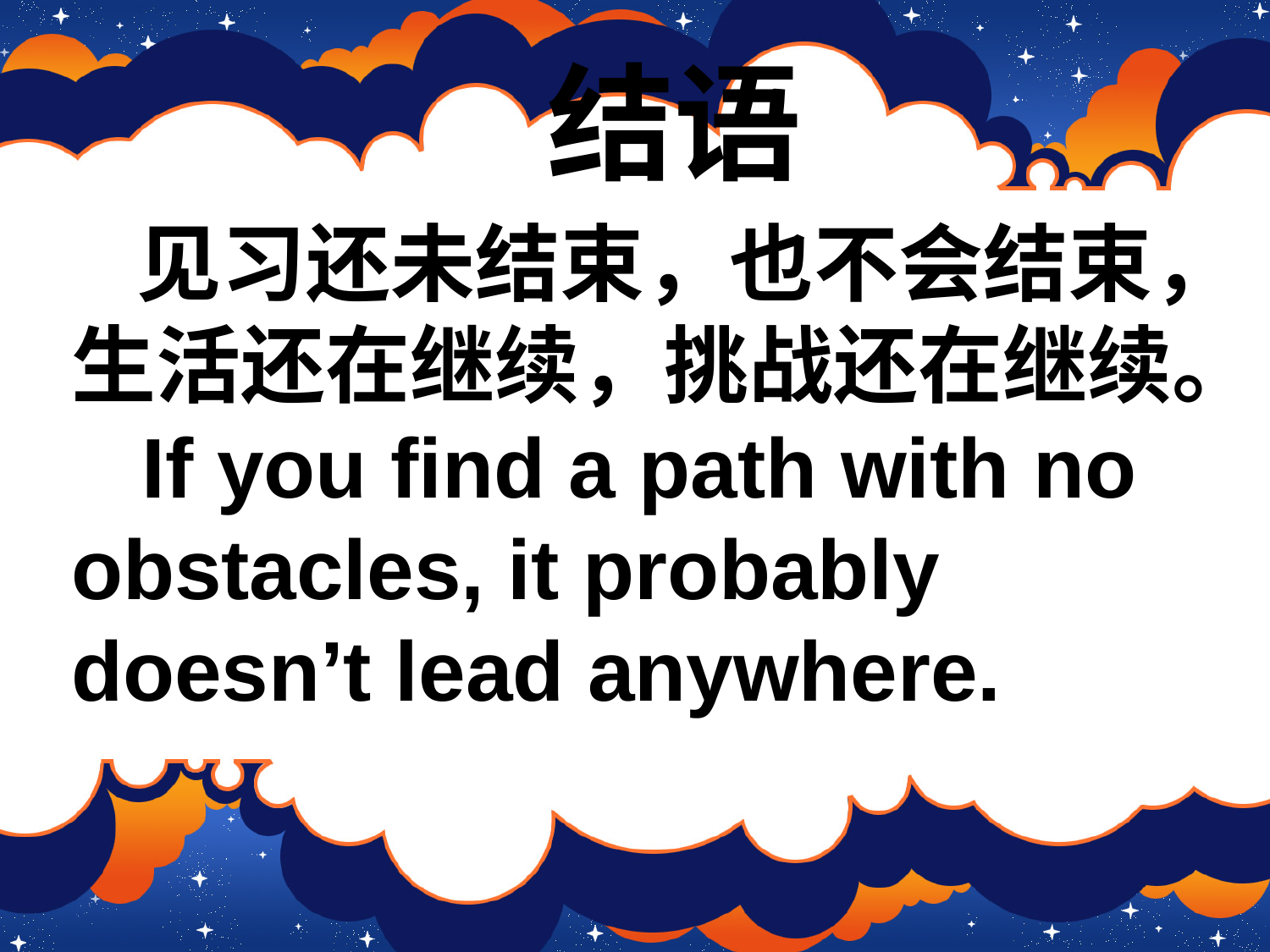

结语
    见习还未结束，也不会结束，生活还在继续，挑战还在继续。
   If you find a path with no obstacles, it probably doesn’t lead anywhere.